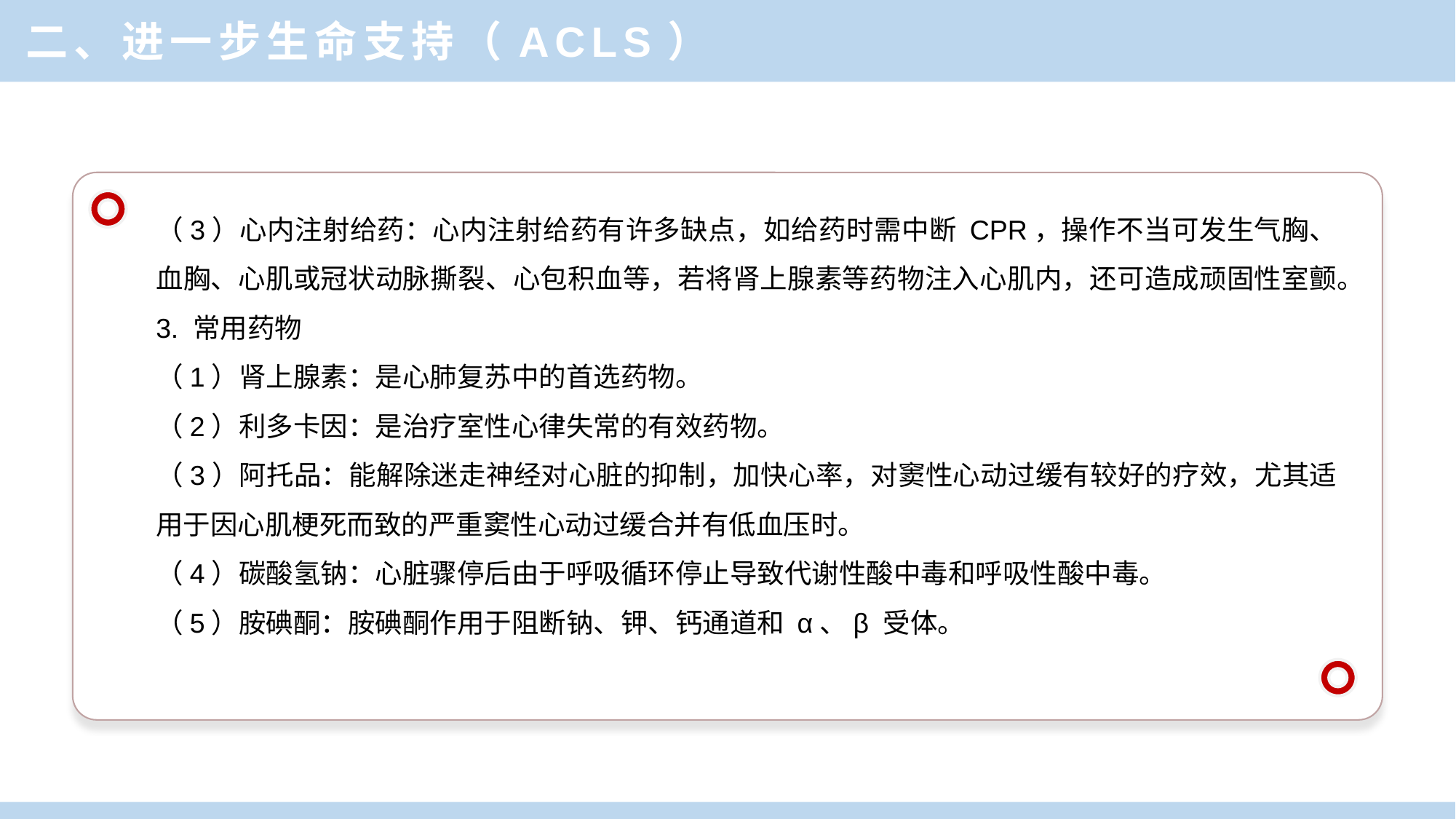

二、进一步生命支持（ACLS）

（3）心内注射给药：心内注射给药有许多缺点，如给药时需中断 CPR，操作不当可发生气胸、血胸、心肌或冠状动脉撕裂、心包积血等，若将肾上腺素等药物注入心肌内，还可造成顽固性室颤。
3. 常用药物
（1）肾上腺素：是心肺复苏中的首选药物。
（2）利多卡因：是治疗室性心律失常的有效药物。
（3）阿托品：能解除迷走神经对心脏的抑制，加快心率，对窦性心动过缓有较好的疗效，尤其适用于因心肌梗死而致的严重窦性心动过缓合并有低血压时。
（4）碳酸氢钠：心脏骤停后由于呼吸循环停止导致代谢性酸中毒和呼吸性酸中毒。
（5）胺碘酮：胺碘酮作用于阻断钠、钾、钙通道和 α、β 受体。